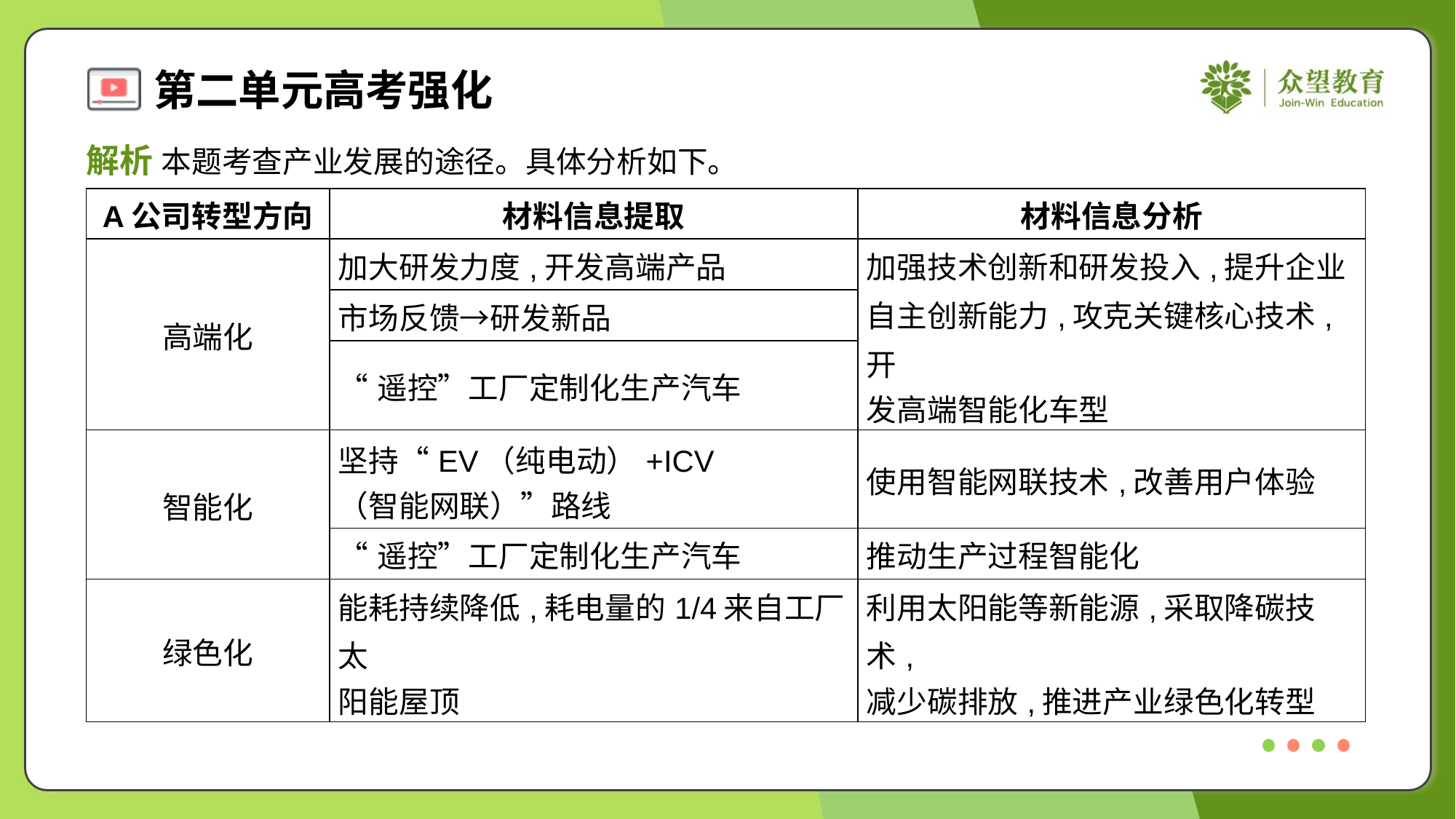

解析 本题考查产业发展的途径。具体分析如下。
| A公司转型方向 | 材料信息提取 | 材料信息分析 |
| --- | --- | --- |
| 高端化 | 加大研发力度,开发高端产品 | 加强技术创新和研发投入,提升企业 自主创新能力,攻克关键核心技术,开 发高端智能化车型 |
|  | 市场反馈→研发新品 |  |
|  | “遥控”工厂定制化生产汽车 |  |
| 智能化 | 坚持“EV（纯电动）+ICV （智能网联）”路线 | 使用智能网联技术,改善用户体验 |
|  | “遥控”工厂定制化生产汽车 | 推动生产过程智能化 |
| 绿色化 | 能耗持续降低,耗电量的1/4来自工厂太 阳能屋顶 | 利用太阳能等新能源,采取降碳技术, 减少碳排放,推进产业绿色化转型 |